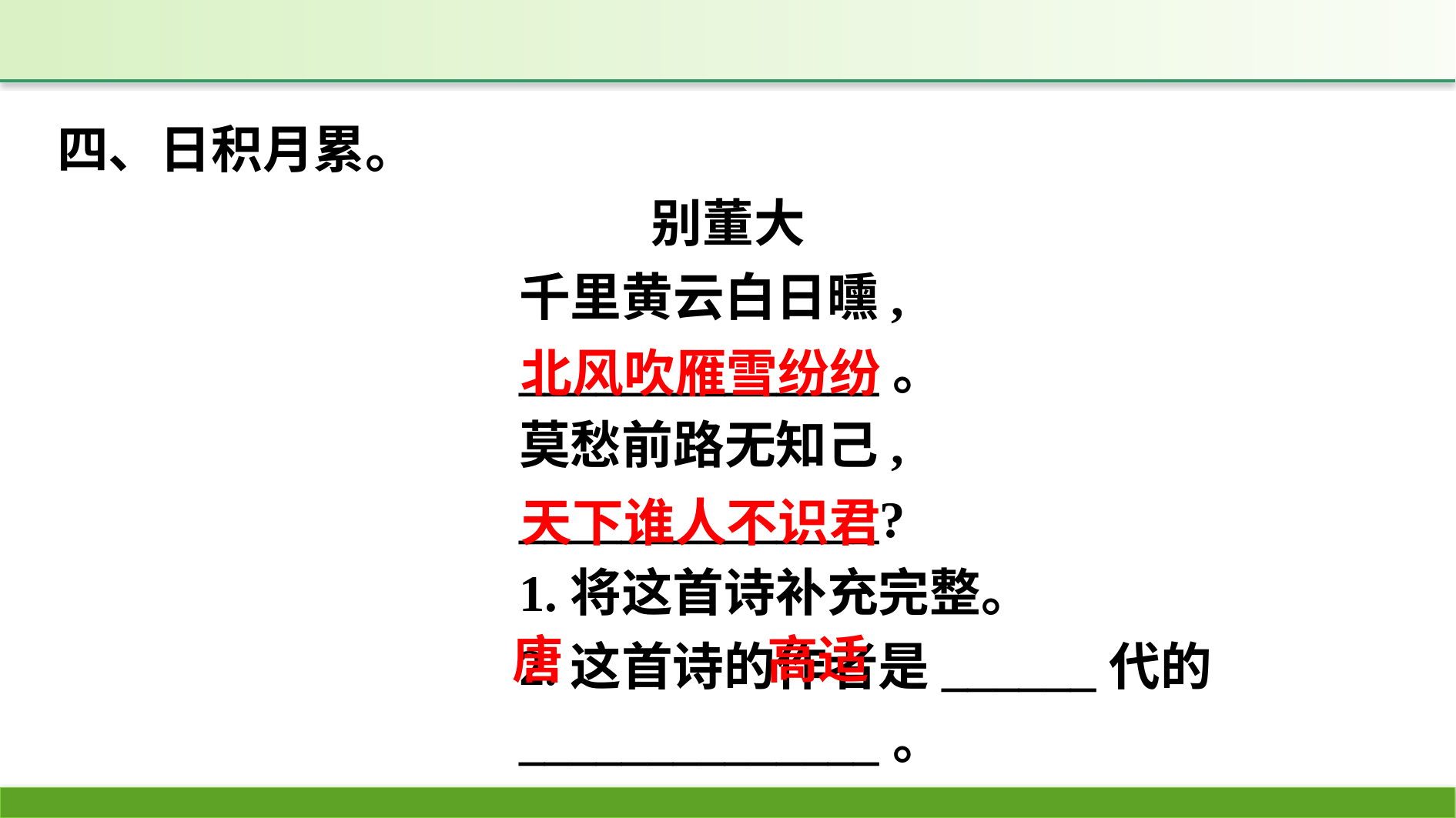

四、日积月累。
别董大
千里黄云白日曛,
______________。
莫愁前路无知己,
______________?
1.将这首诗补充完整。
2.这首诗的作者是______代的______________。
北风吹雁雪纷纷
天下谁人不识君
唐
高适